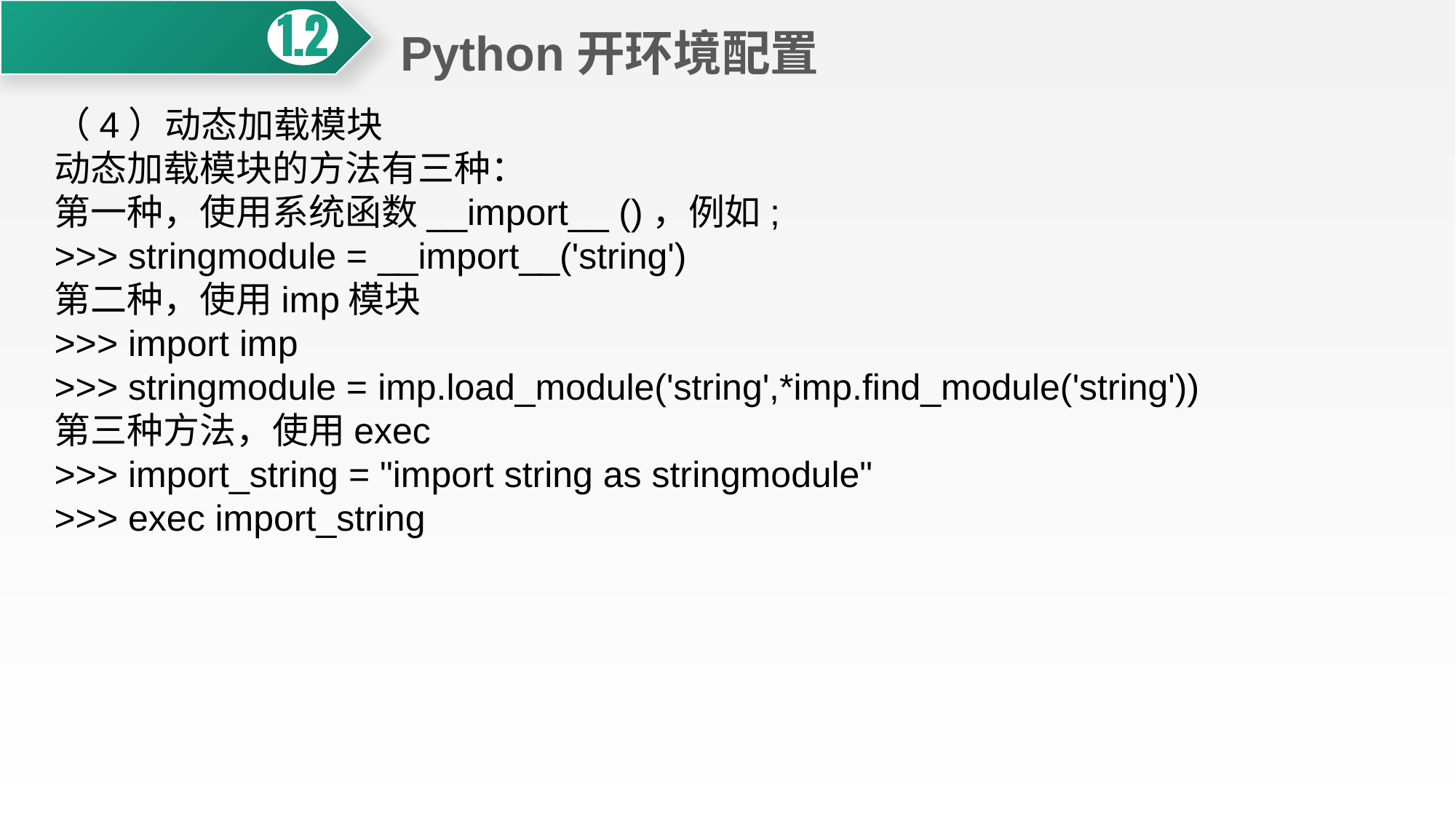

Python开环境配置
1.2
（4）动态加载模块
动态加载模块的方法有三种：
第一种，使用系统函数__import__ ()，例如;
>>> stringmodule = __import__('string')
第二种，使用imp模块
>>> import imp
>>> stringmodule = imp.load_module('string',*imp.find_module('string'))
第三种方法，使用exec
>>> import_string = "import string as stringmodule"
>>> exec import_string